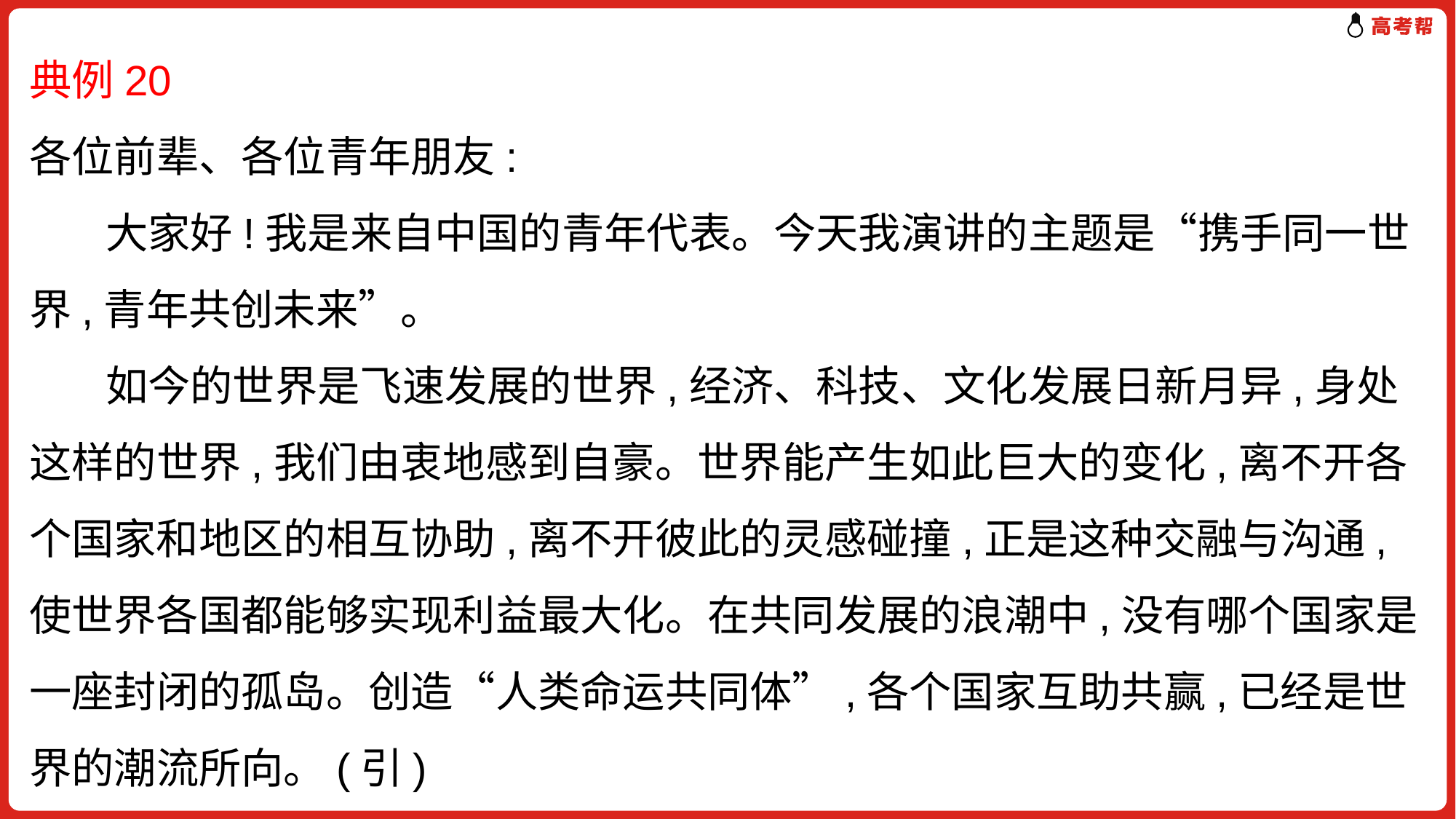

典例20
各位前辈、各位青年朋友:
       大家好!我是来自中国的青年代表。今天我演讲的主题是“携手同一世界,青年共创未来”。
       如今的世界是飞速发展的世界,经济、科技、文化发展日新月异,身处这样的世界,我们由衷地感到自豪。世界能产生如此巨大的变化,离不开各个国家和地区的相互协助,离不开彼此的灵感碰撞,正是这种交融与沟通,使世界各国都能够实现利益最大化。在共同发展的浪潮中,没有哪个国家是一座封闭的孤岛。创造“人类命运共同体”,各个国家互助共赢,已经是世界的潮流所向。(引)